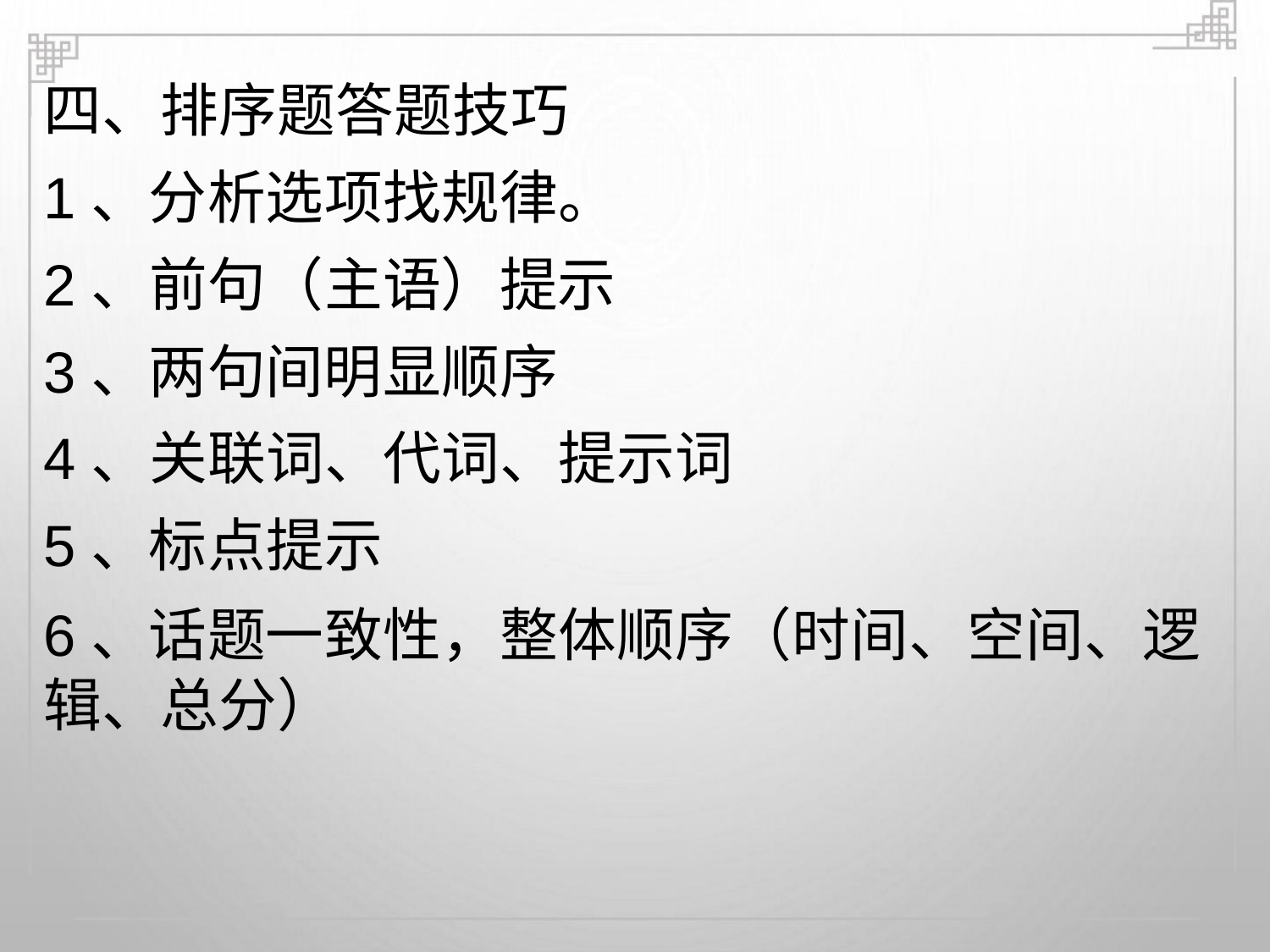

四、排序题答题技巧
1、分析选项找规律。
2、前句（主语）提示
3、两句间明显顺序
4、关联词、代词、提示词
5、标点提示
6、话题一致性，整体顺序（时间、空间、逻
辑、总分）